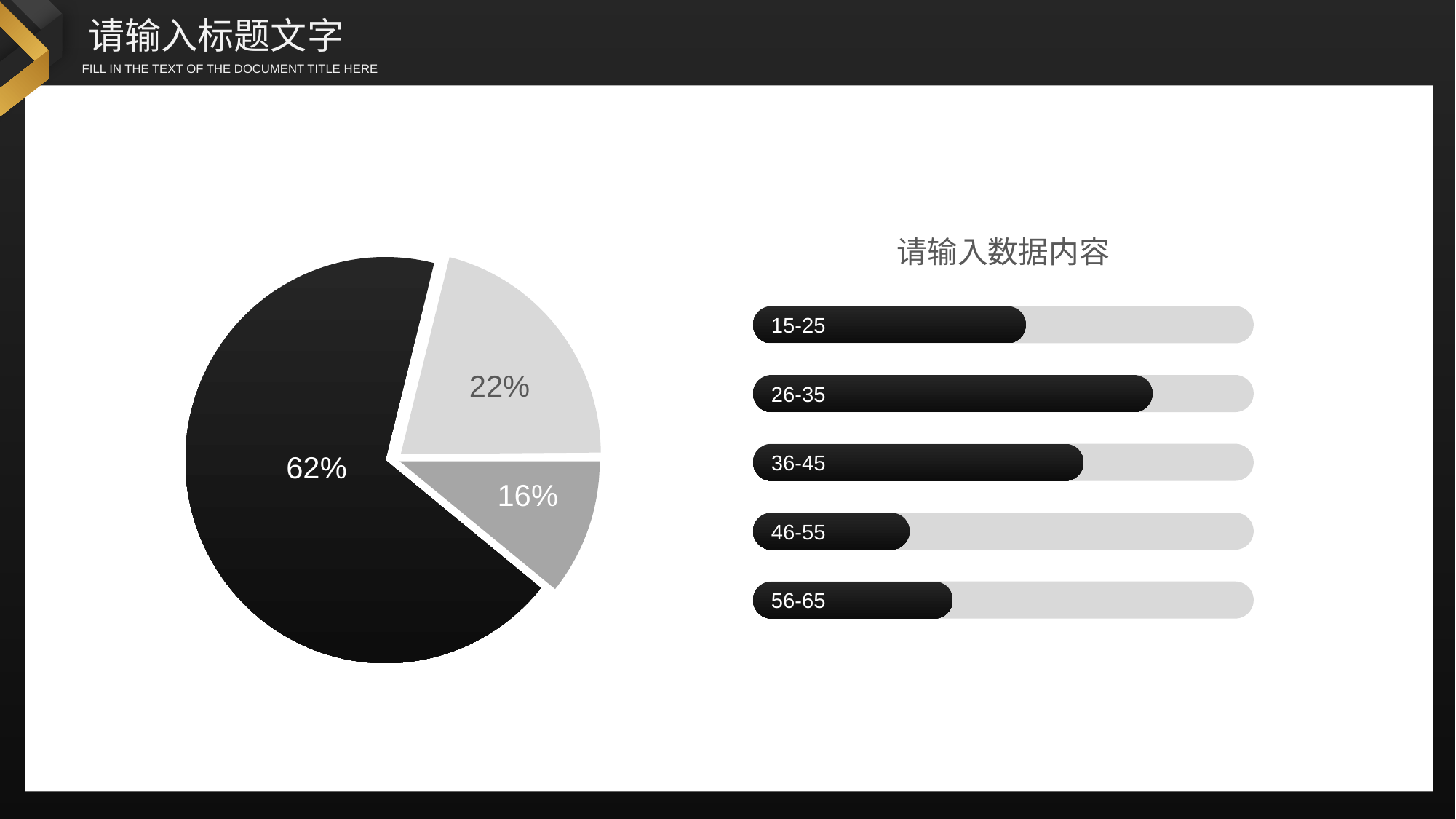

请输入数据内容

15-25
22%

26-35
62%

36-45
16%

46-55

56-65